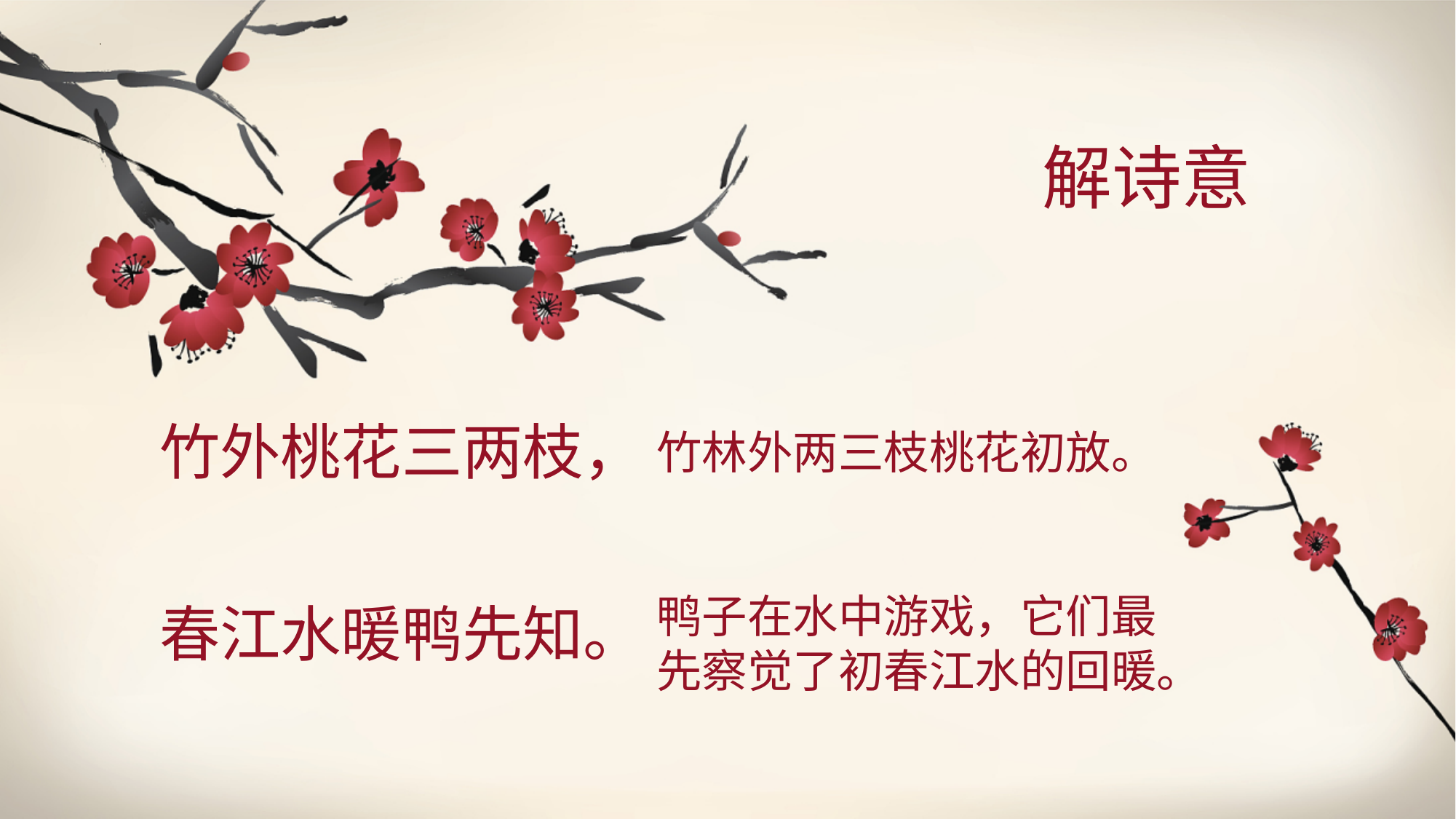

解诗意
竹外桃花三两枝，

春江水暖鸭先知。
竹林外两三枝桃花初放。

鸭子在水中游戏，它们最先察觉了初春江水的回暖。